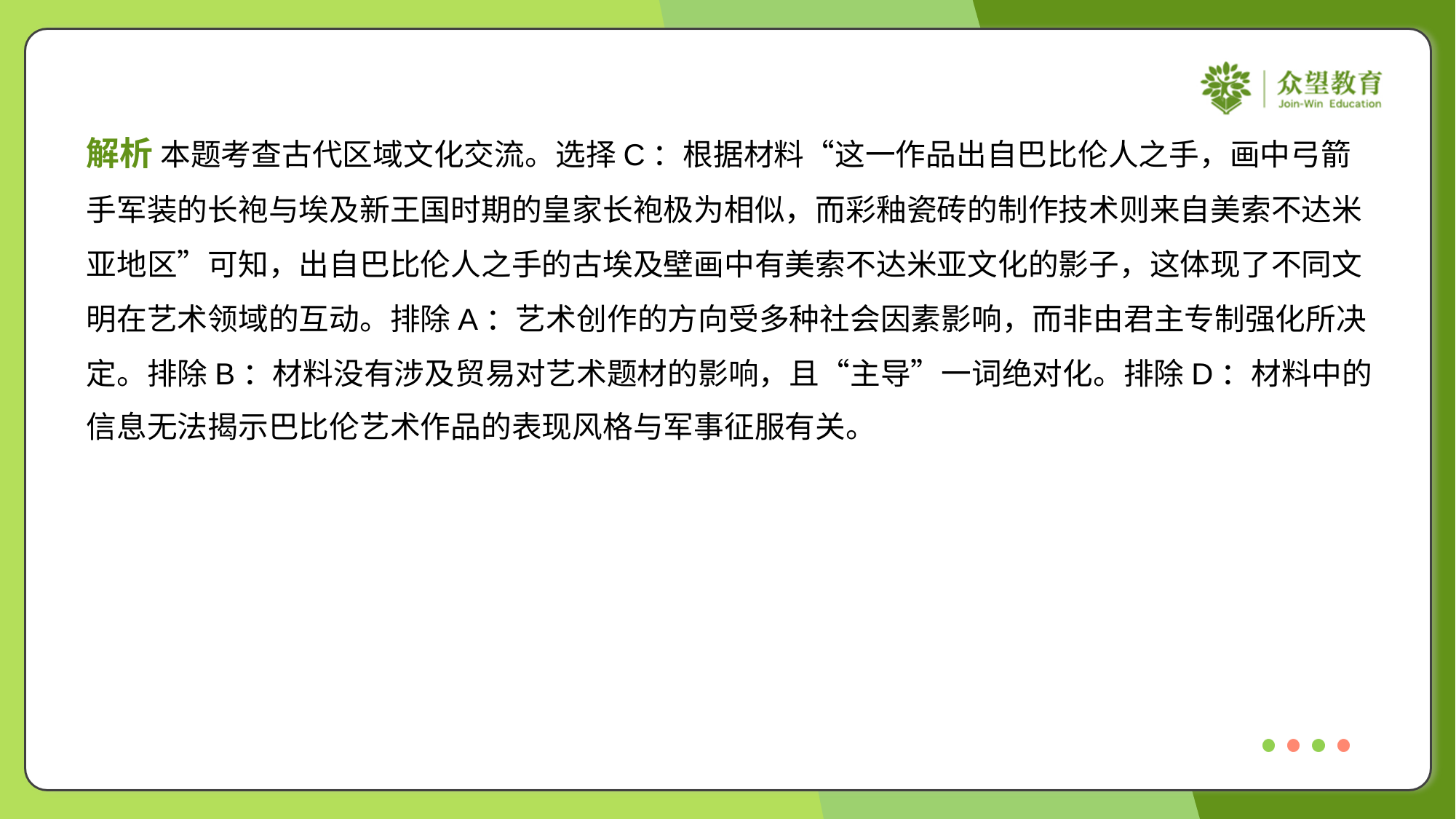

解析 本题考查古代区域文化交流。选择C：根据材料“这一作品出自巴比伦人之手，画中弓箭
手军装的长袍与埃及新王国时期的皇家长袍极为相似，而彩釉瓷砖的制作技术则来自美索不达米
亚地区”可知，出自巴比伦人之手的古埃及壁画中有美索不达米亚文化的影子，这体现了不同文
明在艺术领域的互动。排除A：艺术创作的方向受多种社会因素影响，而非由君主专制强化所决
定。排除B：材料没有涉及贸易对艺术题材的影响，且“主导”一词绝对化。排除D：材料中的
信息无法揭示巴比伦艺术作品的表现风格与军事征服有关。